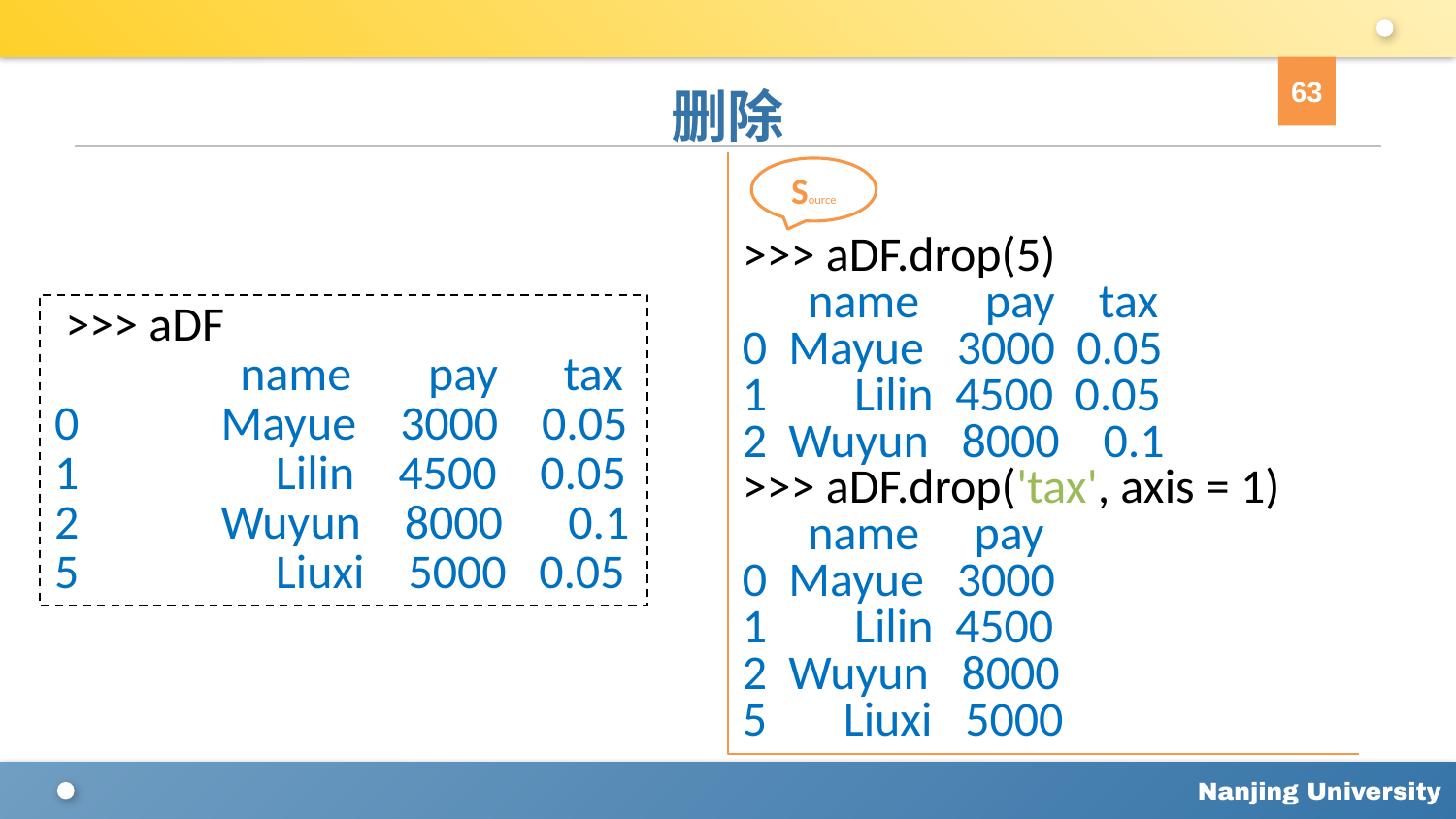

63
# 删除

>>> aDF.drop(5)
      name      pay    tax
0  Mayue   3000  0.05
1        Lilin  4500  0.05
2  Wuyun   8000    0.1
>>> aDF.drop('tax', axis = 1)
      name     pay
0  Mayue   3000
1        Lilin  4500
2  Wuyun   8000
5       Liuxi   5000
Source
 >>> aDF
                 name       pay      tax
0             Mayue    3000    0.05
1                  Lilin    4500    0.05
2             Wuyun    8000      0.1
5                  Liuxi    5000   0.05